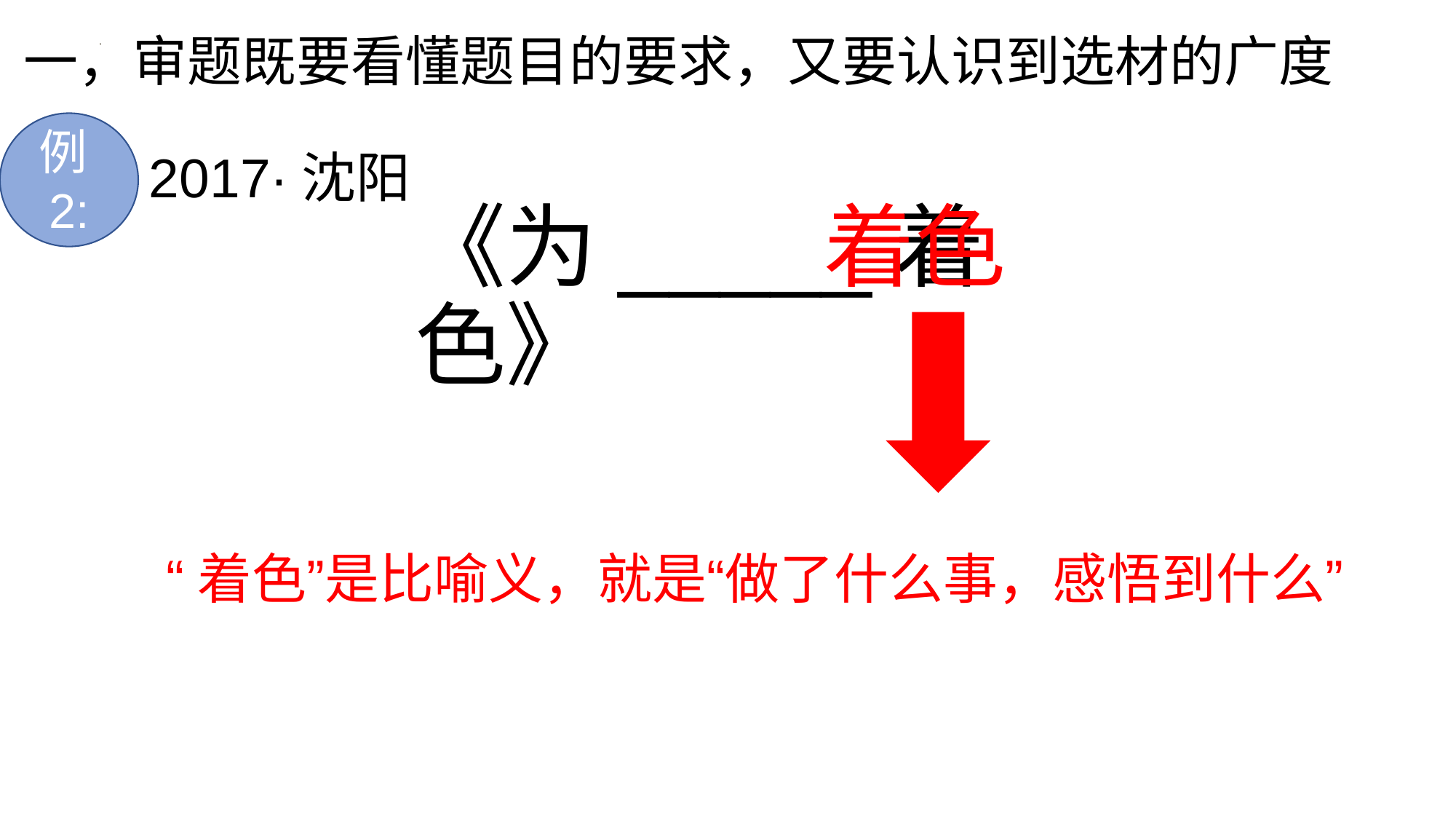

# 一，审题既要看懂题目的要求，又要认识到选材的广度
2017·沈阳
例2:
着色
《为_____着色》

“着色”是比喻义，就是“做了什么事，感悟到什么”